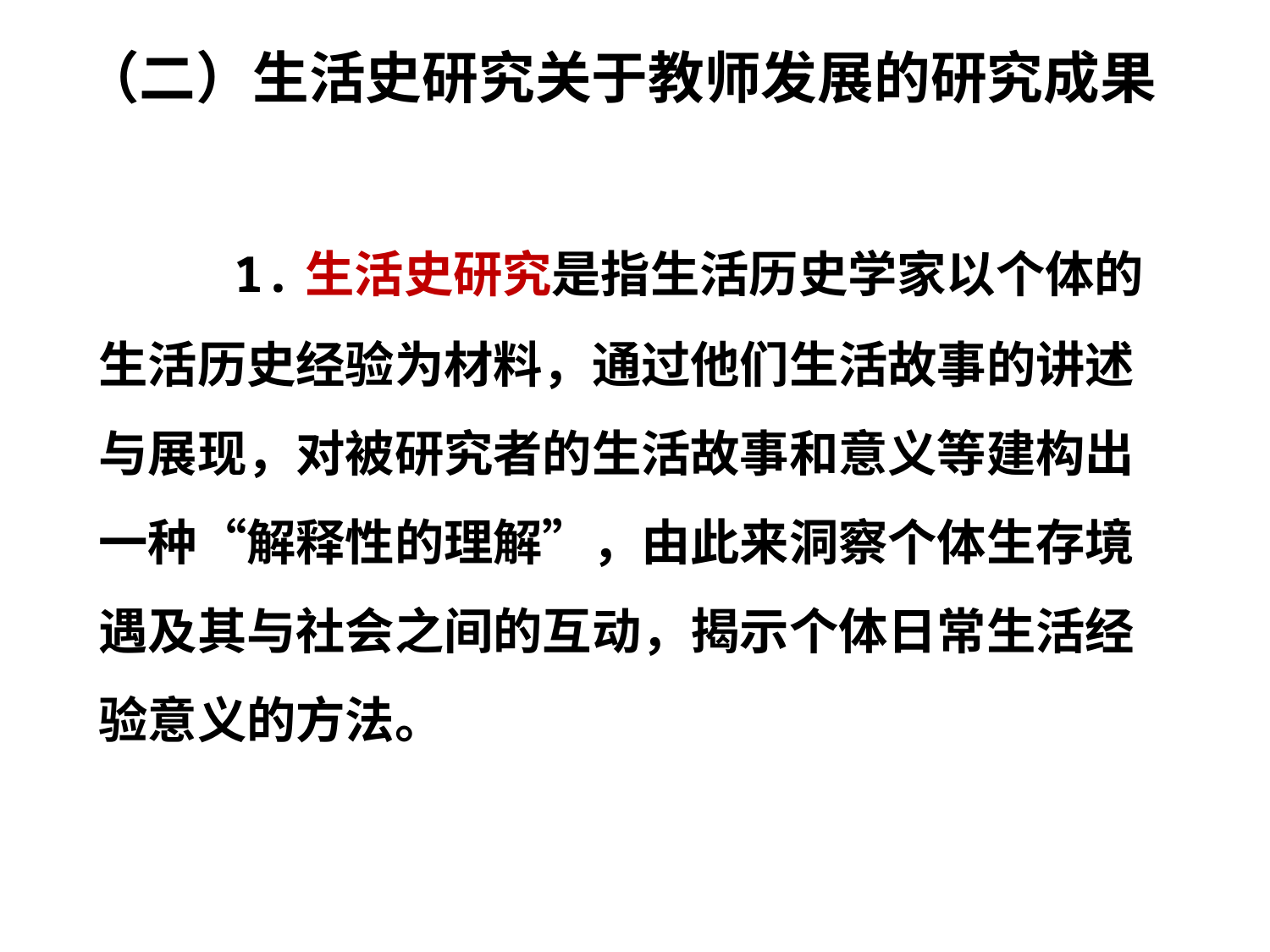

（二）生活史研究关于教师发展的研究成果
    1.生活史研究是指生活历史学家以个体的生活历史经验为材料，通过他们生活故事的讲述与展现，对被研究者的生活故事和意义等建构出一种“解释性的理解”，由此来洞察个体生存境遇及其与社会之间的互动，揭示个体日常生活经验意义的方法。